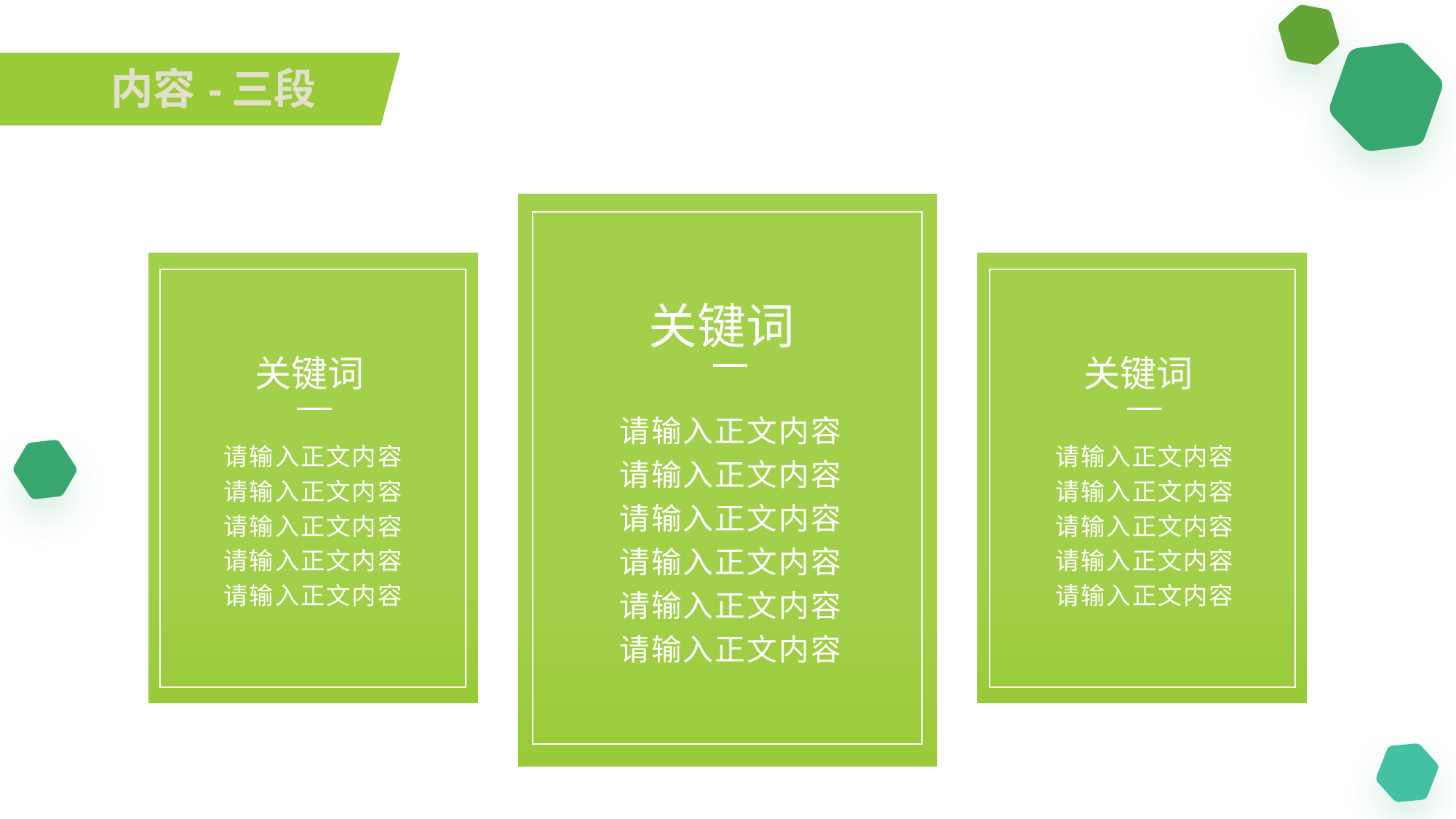

内容-三段

关键词
请输入正文内容
请输入正文内容
请输入正文内容
请输入正文内容
请输入正文内容
请输入正文内容

关键词
请输入正文内容
请输入正文内容
请输入正文内容
请输入正文内容
请输入正文内容

关键词
请输入正文内容
请输入正文内容
请输入正文内容
请输入正文内容
请输入正文内容